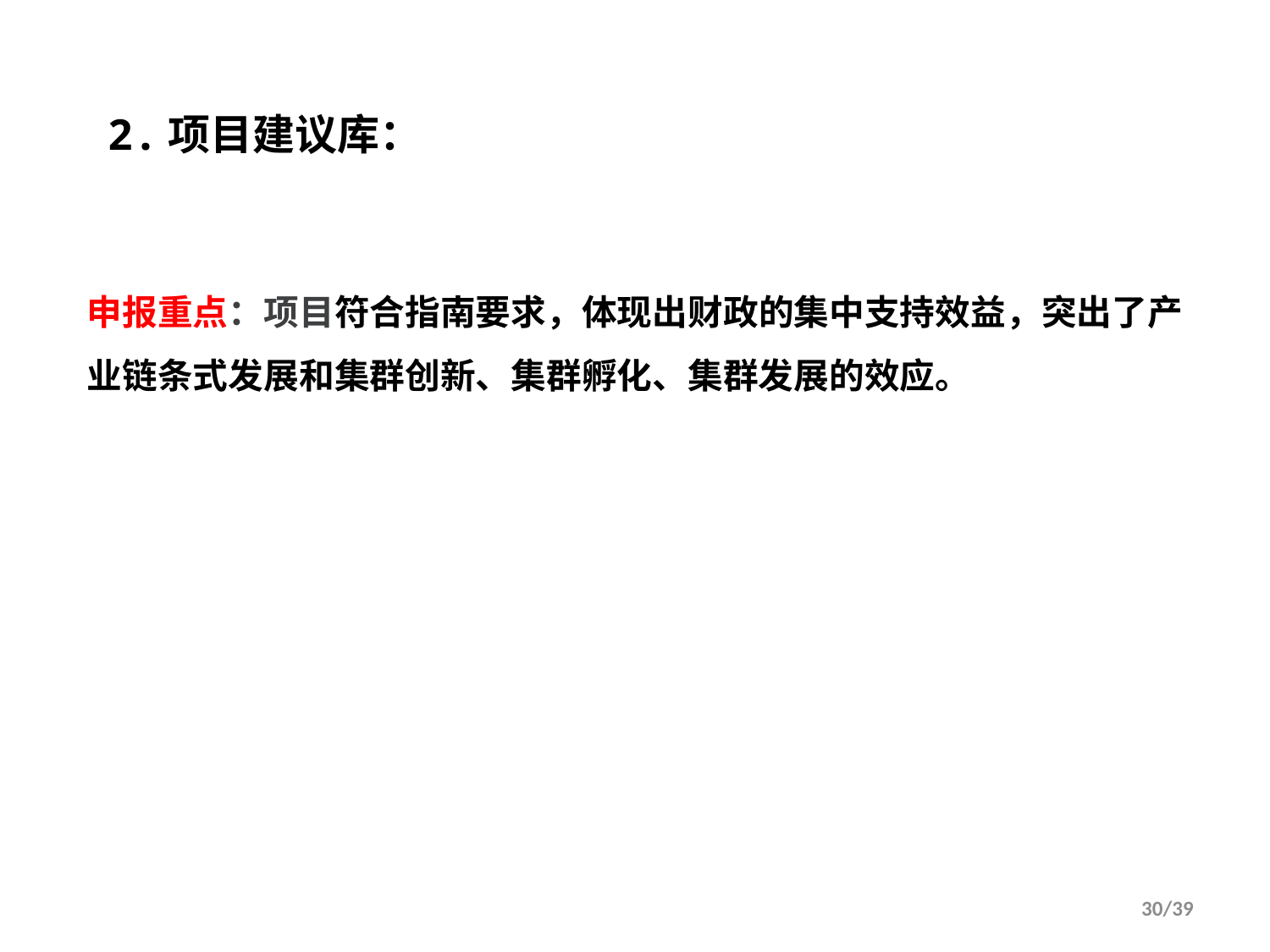

2.项目建议库：
申报重点：项目符合指南要求，体现出财政的集中支持效益，突出了产业链条式发展和集群创新、集群孵化、集群发展的效应。

30/39